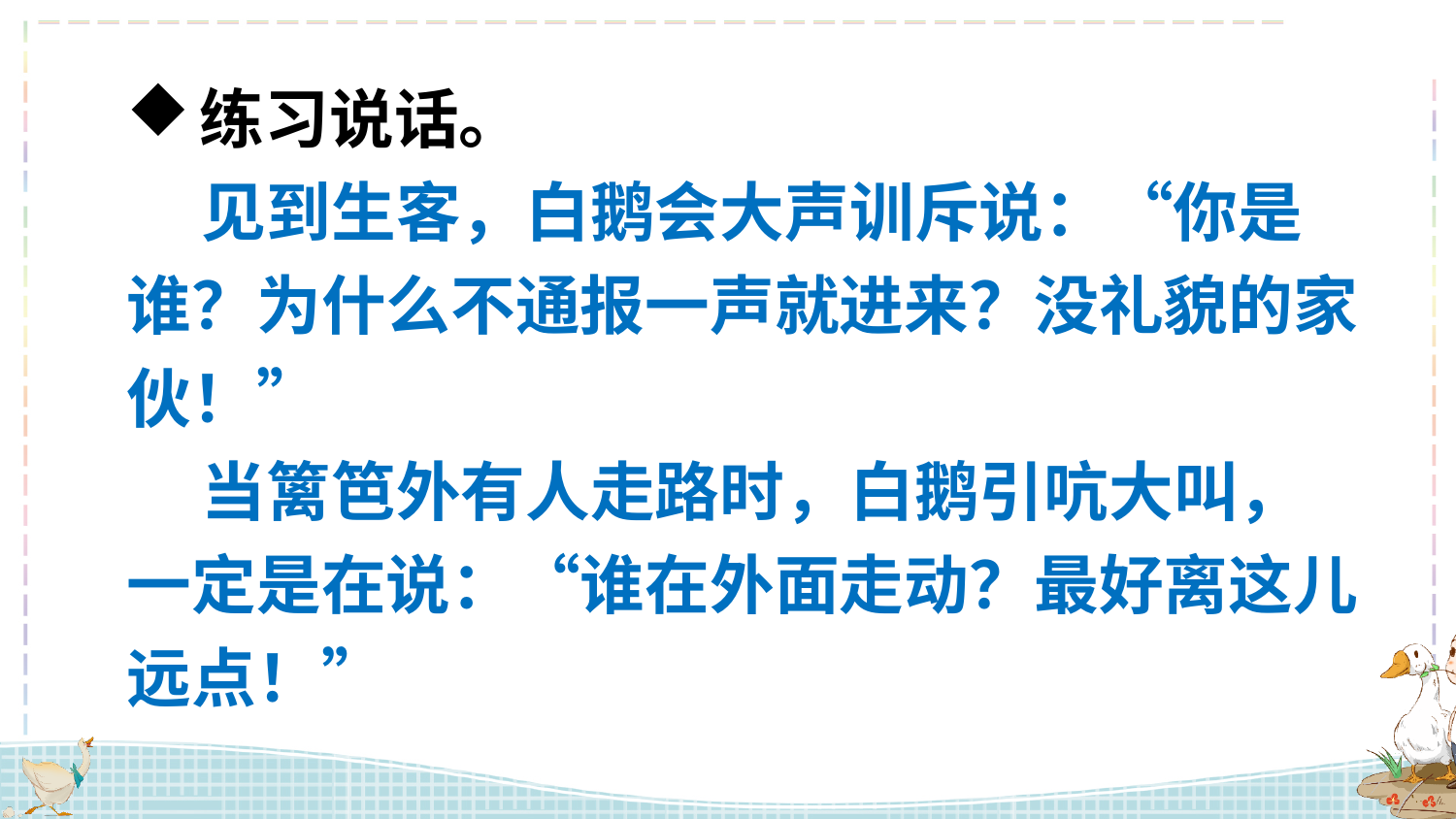

练习说话。
    见到生客，白鹅会大声训斥说：“你是谁？为什么不通报一声就进来？没礼貌的家伙！”
    当篱笆外有人走路时，白鹅引吭大叫，一定是在说：“谁在外面走动？最好离这儿远点！”